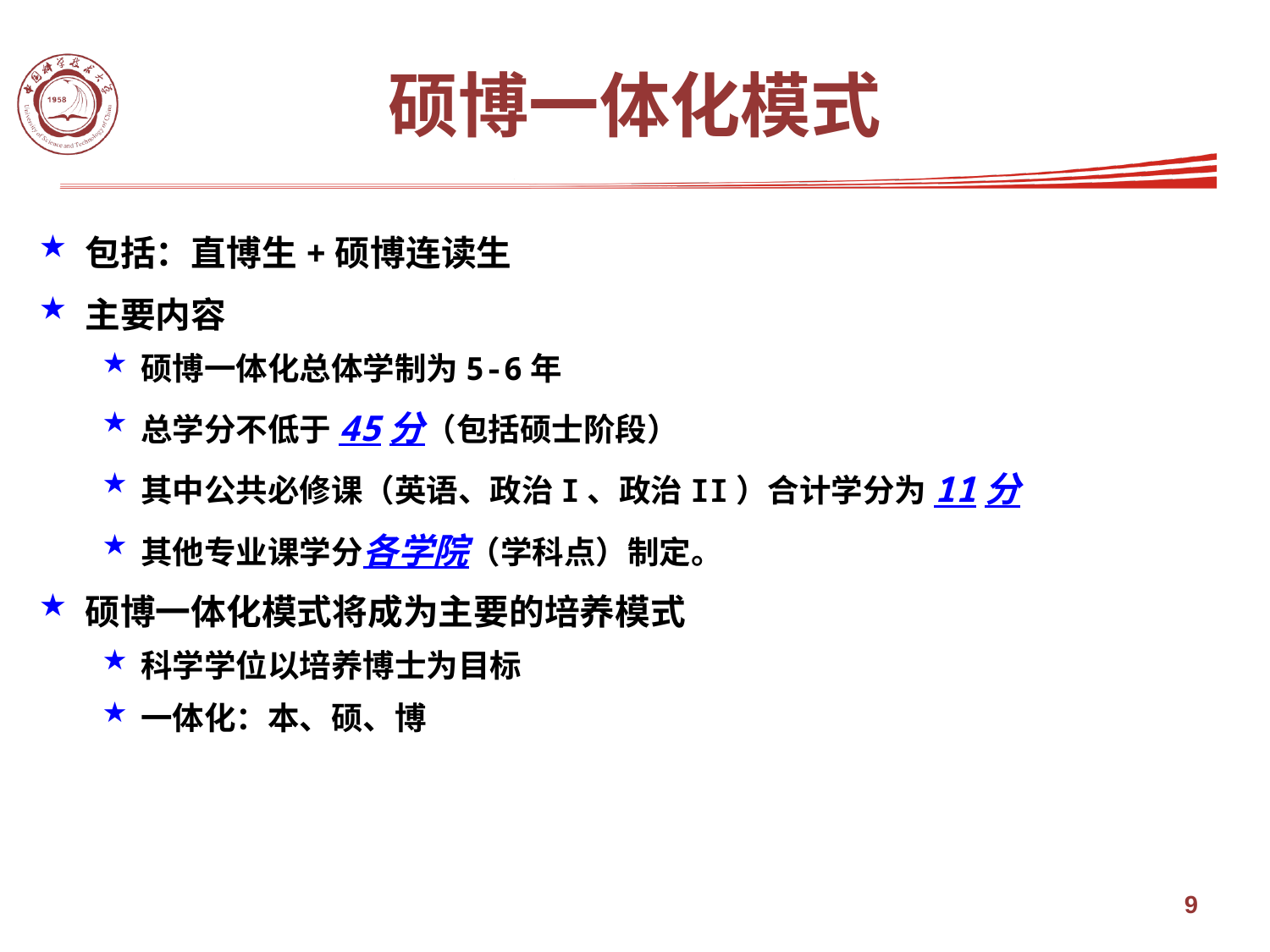

硕博一体化模式
包括：直博生+硕博连读生
主要内容
硕博一体化总体学制为5-6年
总学分不低于45分（包括硕士阶段）
其中公共必修课（英语、政治I、政治II）合计学分为11分
其他专业课学分各学院（学科点）制定。
硕博一体化模式将成为主要的培养模式
科学学位以培养博士为目标
一体化：本、硕、博